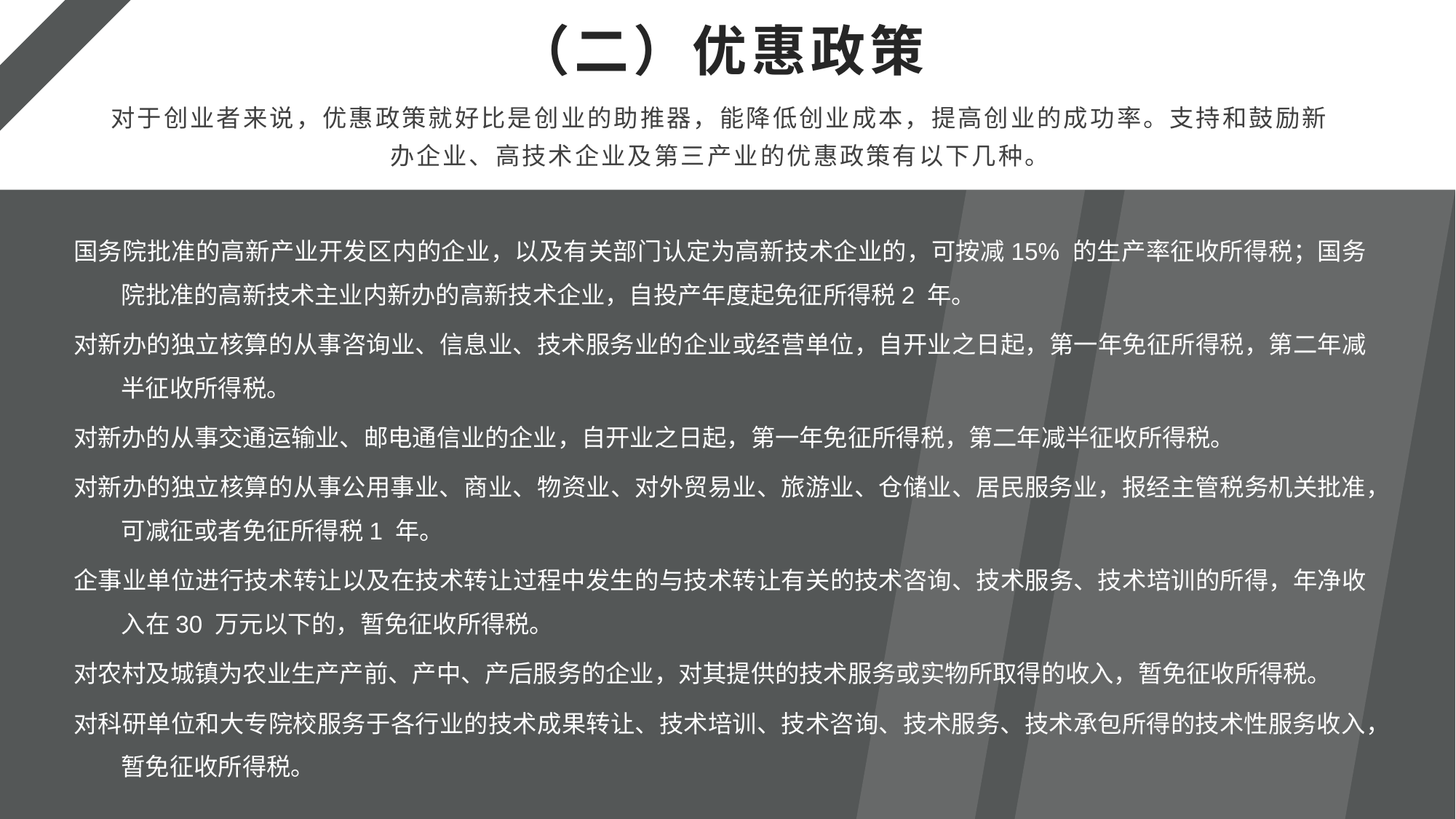

（二）优惠政策
对于创业者来说，优惠政策就好比是创业的助推器，能降低创业成本，提高创业的成功率。支持和鼓励新办企业、高技术企业及第三产业的优惠政策有以下几种。

国务院批准的高新产业开发区内的企业，以及有关部门认定为高新技术企业的，可按减15% 的生产率征收所得税；国务院批准的高新技术主业内新办的高新技术企业，自投产年度起免征所得税2 年。
对新办的独立核算的从事咨询业、信息业、技术服务业的企业或经营单位，自开业之日起，第一年免征所得税，第二年减半征收所得税。
对新办的从事交通运输业、邮电通信业的企业，自开业之日起，第一年免征所得税，第二年减半征收所得税。
对新办的独立核算的从事公用事业、商业、物资业、对外贸易业、旅游业、仓储业、居民服务业，报经主管税务机关批准，可减征或者免征所得税1 年。
企事业单位进行技术转让以及在技术转让过程中发生的与技术转让有关的技术咨询、技术服务、技术培训的所得，年净收入在30 万元以下的，暂免征收所得税。
对农村及城镇为农业生产产前、产中、产后服务的企业，对其提供的技术服务或实物所取得的收入，暂免征收所得税。
对科研单位和大专院校服务于各行业的技术成果转让、技术培训、技术咨询、技术服务、技术承包所得的技术性服务收入，暂免征收所得税。